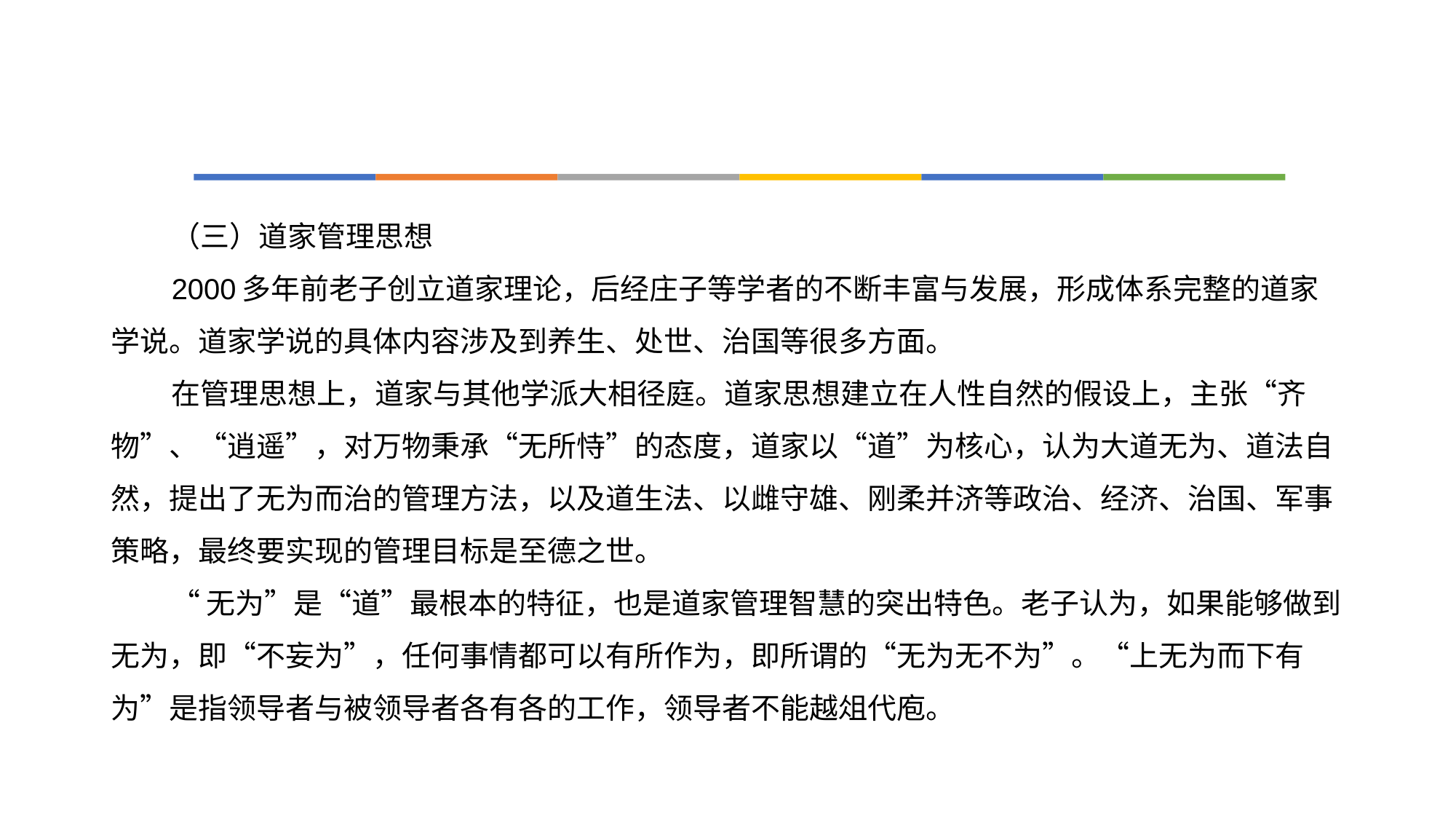

#
（三）道家管理思想
2000多年前老子创立道家理论，后经庄子等学者的不断丰富与发展，形成体系完整的道家学说。道家学说的具体内容涉及到养生、处世、治国等很多方面。
在管理思想上，道家与其他学派大相径庭。道家思想建立在人性自然的假设上，主张“齐物”、“逍遥”，对万物秉承“无所恃”的态度，道家以“道”为核心，认为大道无为、道法自然，提出了无为而治的管理方法，以及道生法、以雌守雄、刚柔并济等政治、经济、治国、军事策略，最终要实现的管理目标是至德之世。
“无为”是“道”最根本的特征，也是道家管理智慧的突出特色。老子认为，如果能够做到无为，即“不妄为”，任何事情都可以有所作为，即所谓的“无为无不为”。“上无为而下有为”是指领导者与被领导者各有各的工作，领导者不能越俎代庖。